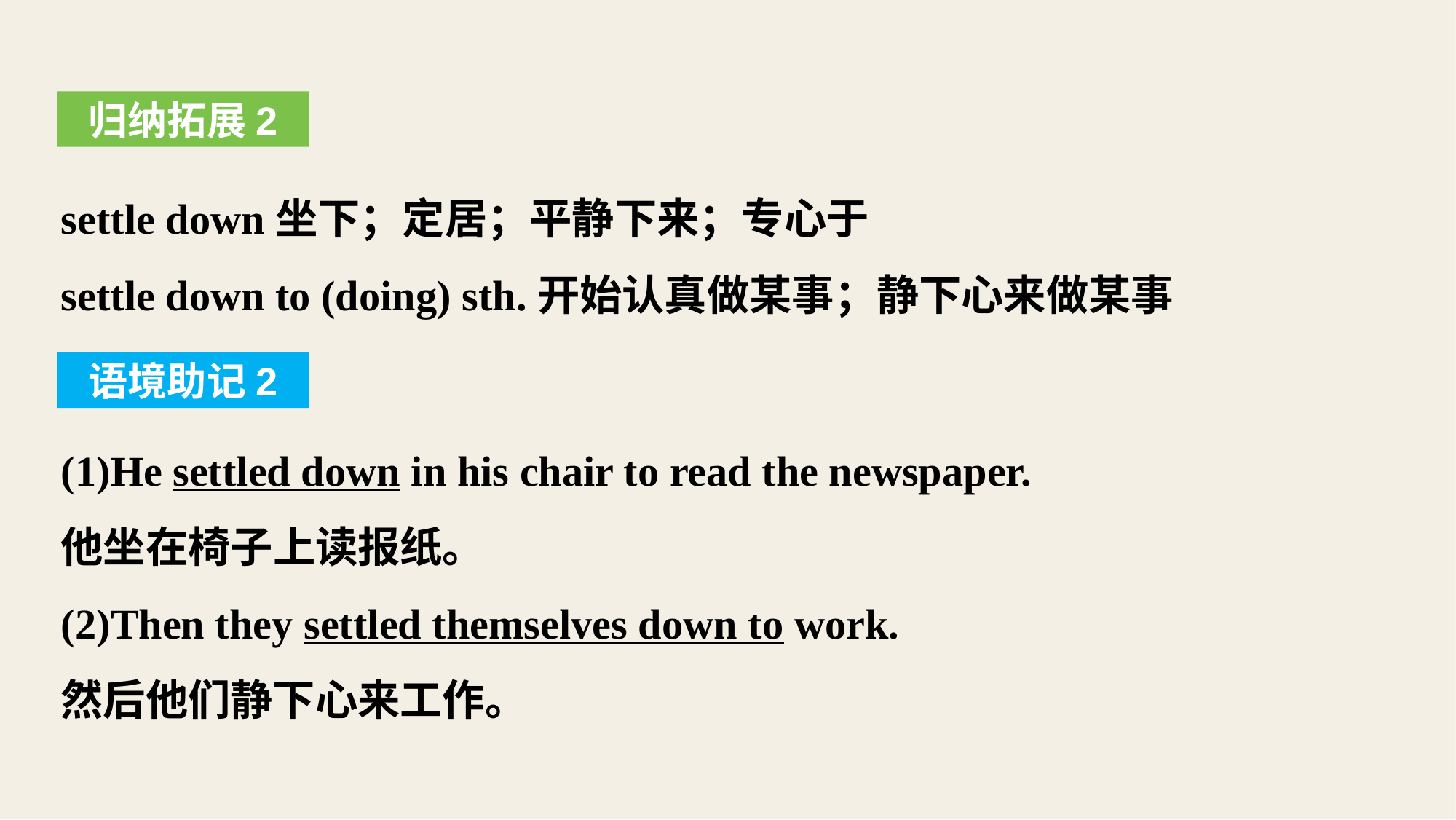

归纳拓展2
settle down坐下；定居；平静下来；专心于
settle down to (doing) sth.开始认真做某事；静下心来做某事
语境助记2
(1)He settled down in his chair to read the newspaper.
他坐在椅子上读报纸。
(2)Then they settled themselves down to work.
然后他们静下心来工作。